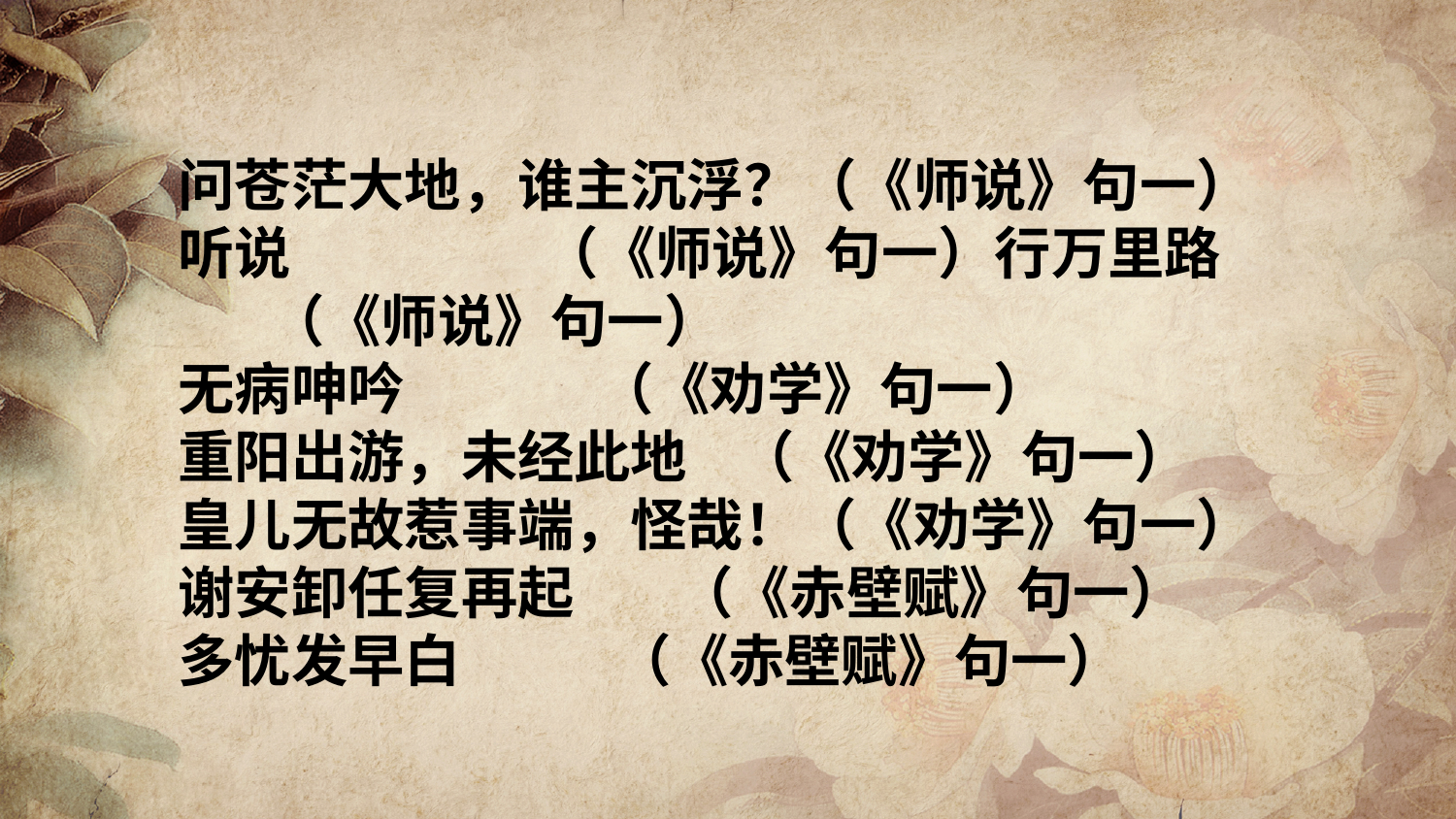

问苍茫大地，谁主沉浮？（《师说》句一）
听说 	                 （《师说》句一）行万里路              （《师说》句一）
无病呻吟               （《劝学》句一）
重阳出游，未经此地    （《劝学》句一）
皇儿无故惹事端，怪哉！（《劝学》句一）
谢安卸任复再起        （《赤壁赋》句一）
多忧发早白            （《赤壁赋》句一）